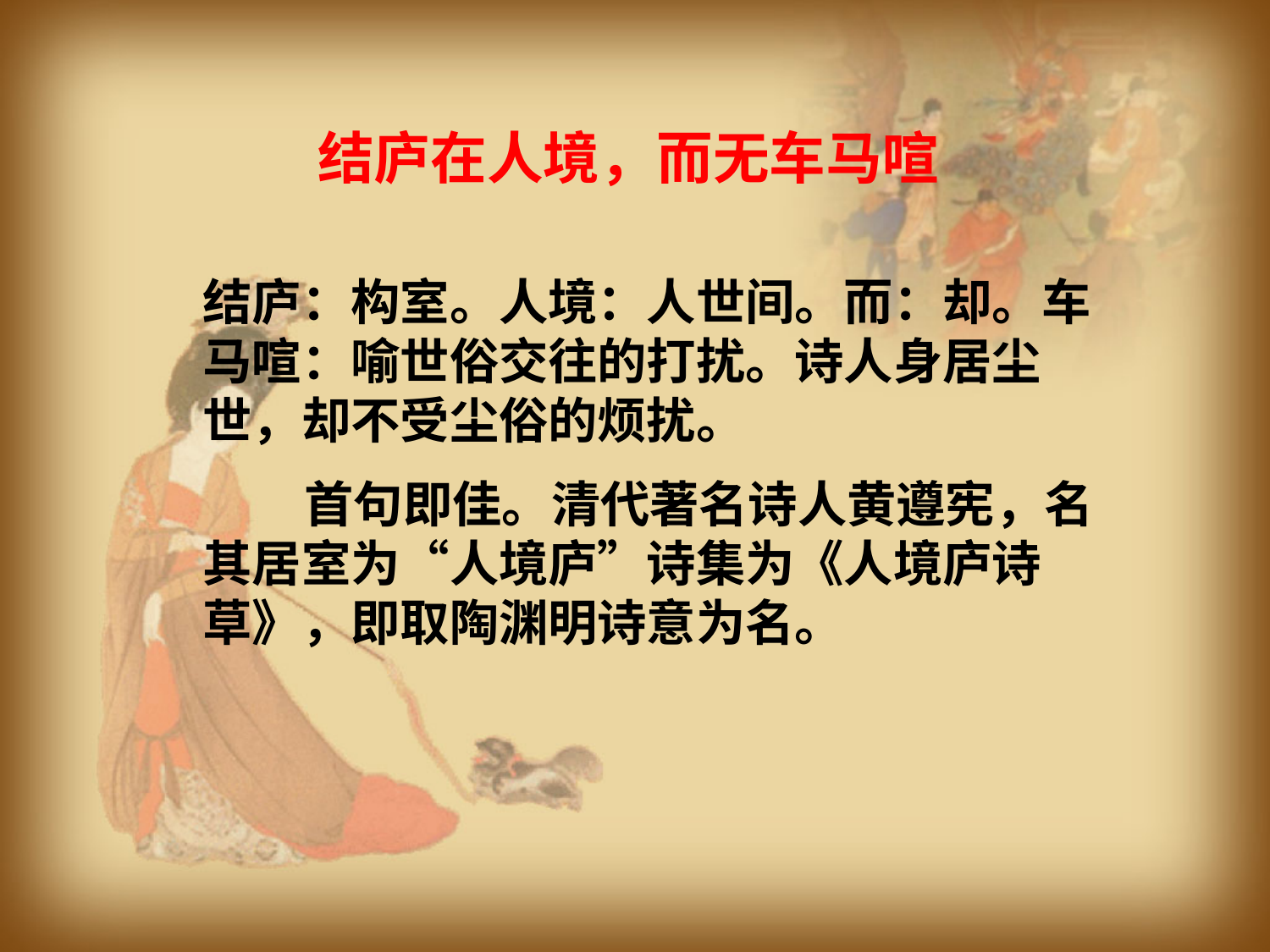

结庐在人境，而无车马喧
结庐：构室。人境：人世间。而：却。车马喧：喻世俗交往的打扰。诗人身居尘世，却不受尘俗的烦扰。
        首句即佳。清代著名诗人黄遵宪，名其居室为“人境庐”诗集为《人境庐诗草》，即取陶渊明诗意为名。